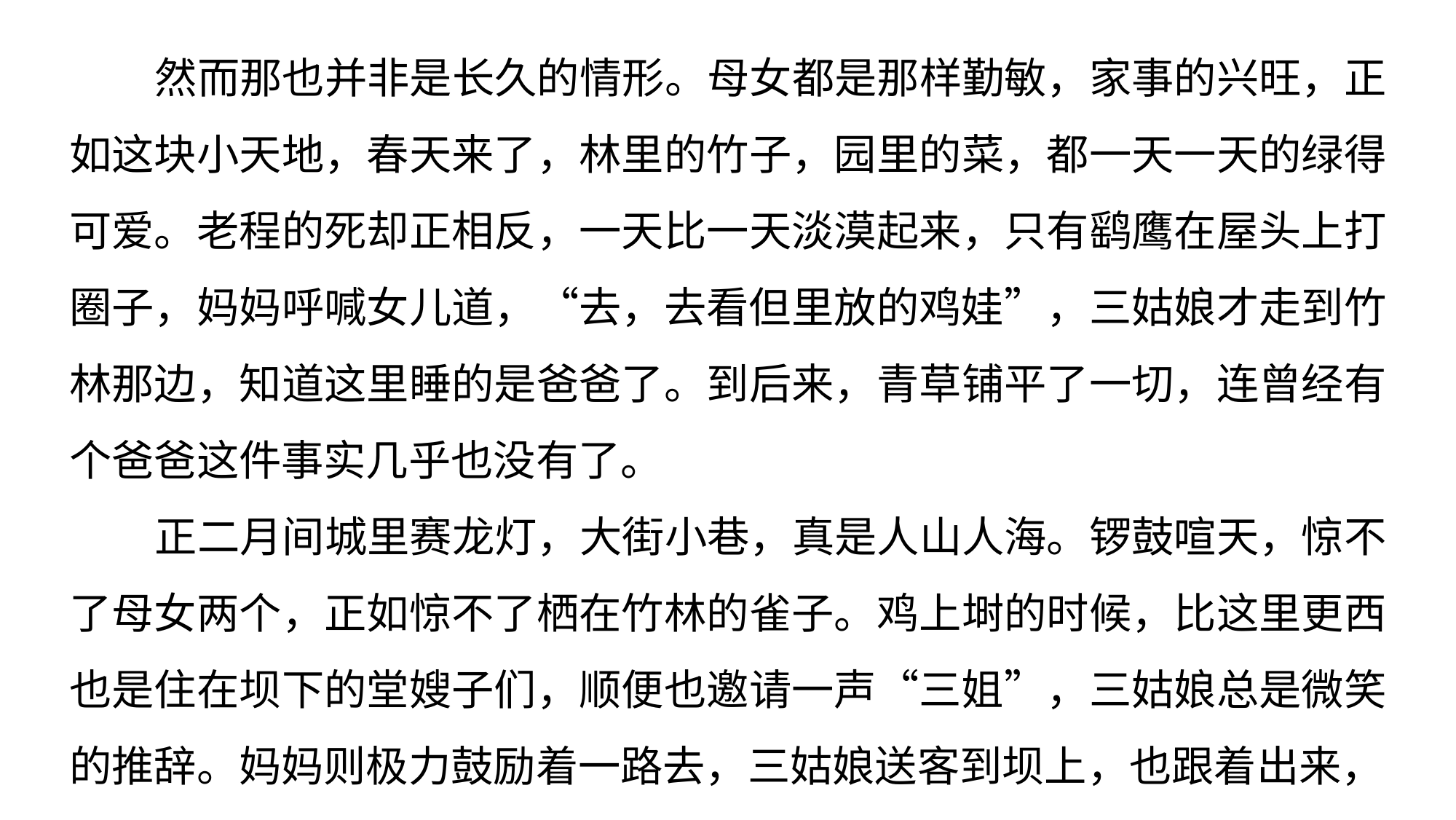

然而那也并非是长久的情形。母女都是那样勤敏，家事的兴旺，正如这块小天地，春天来了，林里的竹子，园里的菜，都一天一天的绿得可爱。老程的死却正相反，一天比一天淡漠起来，只有鹞鹰在屋头上打圈子，妈妈呼喊女儿道，“去，去看但里放的鸡娃”，三姑娘才走到竹林那边，知道这里睡的是爸爸了。到后来，青草铺平了一切，连曾经有个爸爸这件事实几乎也没有了。
正二月间城里赛龙灯，大街小巷，真是人山人海。锣鼓喧天，惊不了母女两个，正如惊不了栖在竹林的雀子。鸡上埘的时候，比这里更西也是住在坝下的堂嫂子们，顺便也邀请一声“三姐”，三姑娘总是微笑的推辞。妈妈则极力鼓励着一路去，三姑娘送客到坝上，也跟着出来，